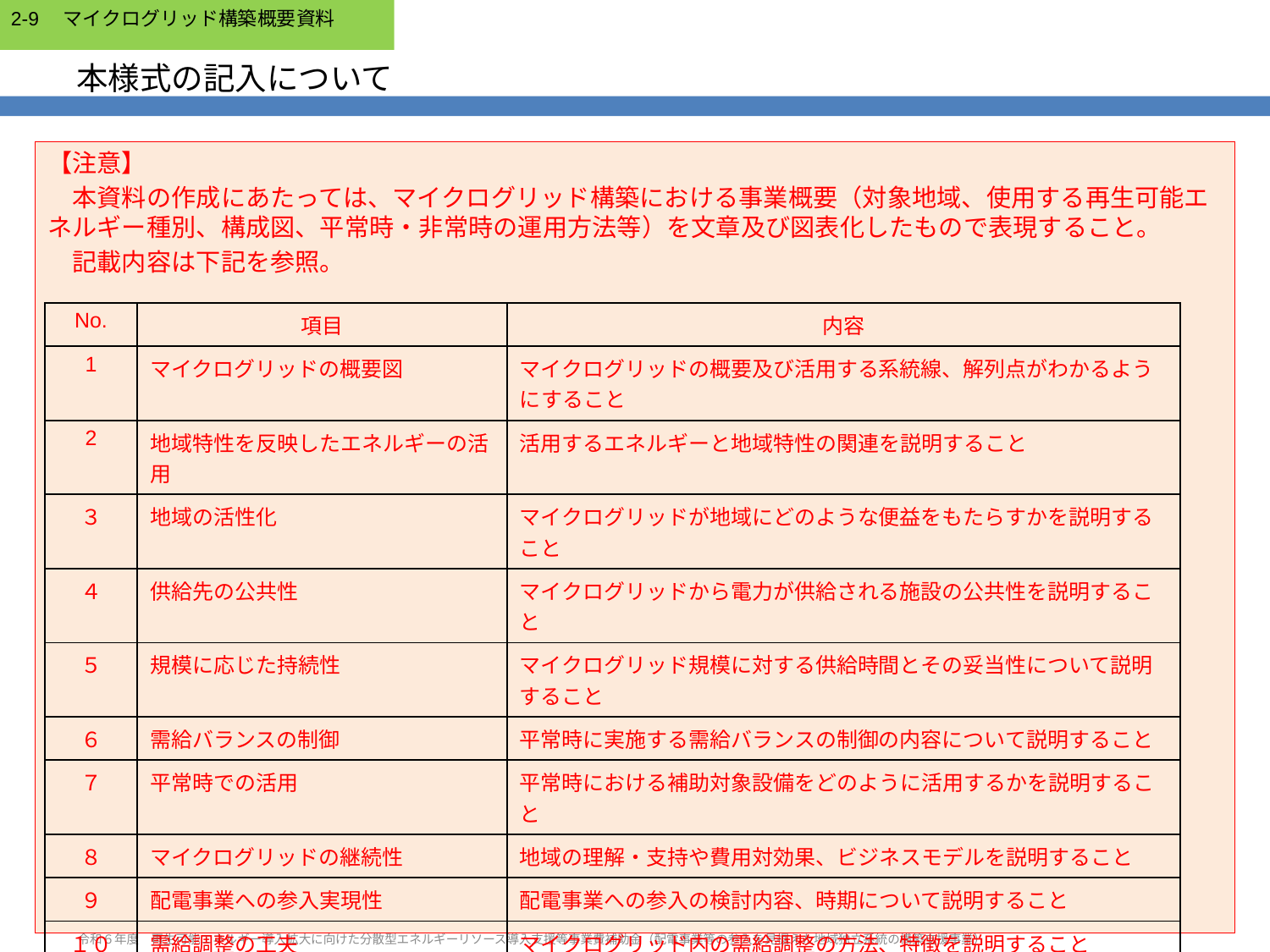

2-9　マイクログリッド構築概要資料
# 本様式の記入について
【注意】
　本資料の作成にあたっては、マイクログリッド構築における事業概要（対象地域、使用する再生可能エネルギー種別、構成図、平常時・非常時の運用方法等）を文章及び図表化したもので表現すること。
　記載内容は下記を参照。

| No. | 項目 | 内容 |
| --- | --- | --- |
| 1 | マイクログリッドの概要図 | マイクログリッドの概要及び活用する系統線、解列点がわかるようにすること |
| 2 | 地域特性を反映したエネルギーの活用 | 活用するエネルギーと地域特性の関連を説明すること |
| ３ | 地域の活性化 | マイクログリッドが地域にどのような便益をもたらすかを説明すること |
| ４ | 供給先の公共性 | マイクログリッドから電力が供給される施設の公共性を説明すること |
| ５ | 規模に応じた持続性 | マイクログリッド規模に対する供給時間とその妥当性について説明すること |
| ６ | 需給バランスの制御 | 平常時に実施する需給バランスの制御の内容について説明すること |
| ７ | 平常時での活用 | 平常時における補助対象設備をどのように活用するかを説明すること |
| ８ | マイクログリッドの継続性 | 地域の理解・支持や費用対効果、ビジネスモデルを説明すること |
| ９ | 配電事業への参入実現性 | 配電事業への参入の検討内容、時期について説明すること |
| １０ | 需給調整の工夫 | マイクログリッド内の需給調整の方法、特徴を説明すること |
| １１ | 具体性及び実現性 | マイクログリッドの実現性について説明すること |
| １２ | 災害等による大規模停電時での実効性 | マイクログリッドの発動の確実性について説明すること |
| １３ | マイクログリッドの実施体制・事業スキーム及び管理体制 | コンソーシアム関係者の関係性、役務、マイクログリッド全体の事業スキームについて説明すること |
1